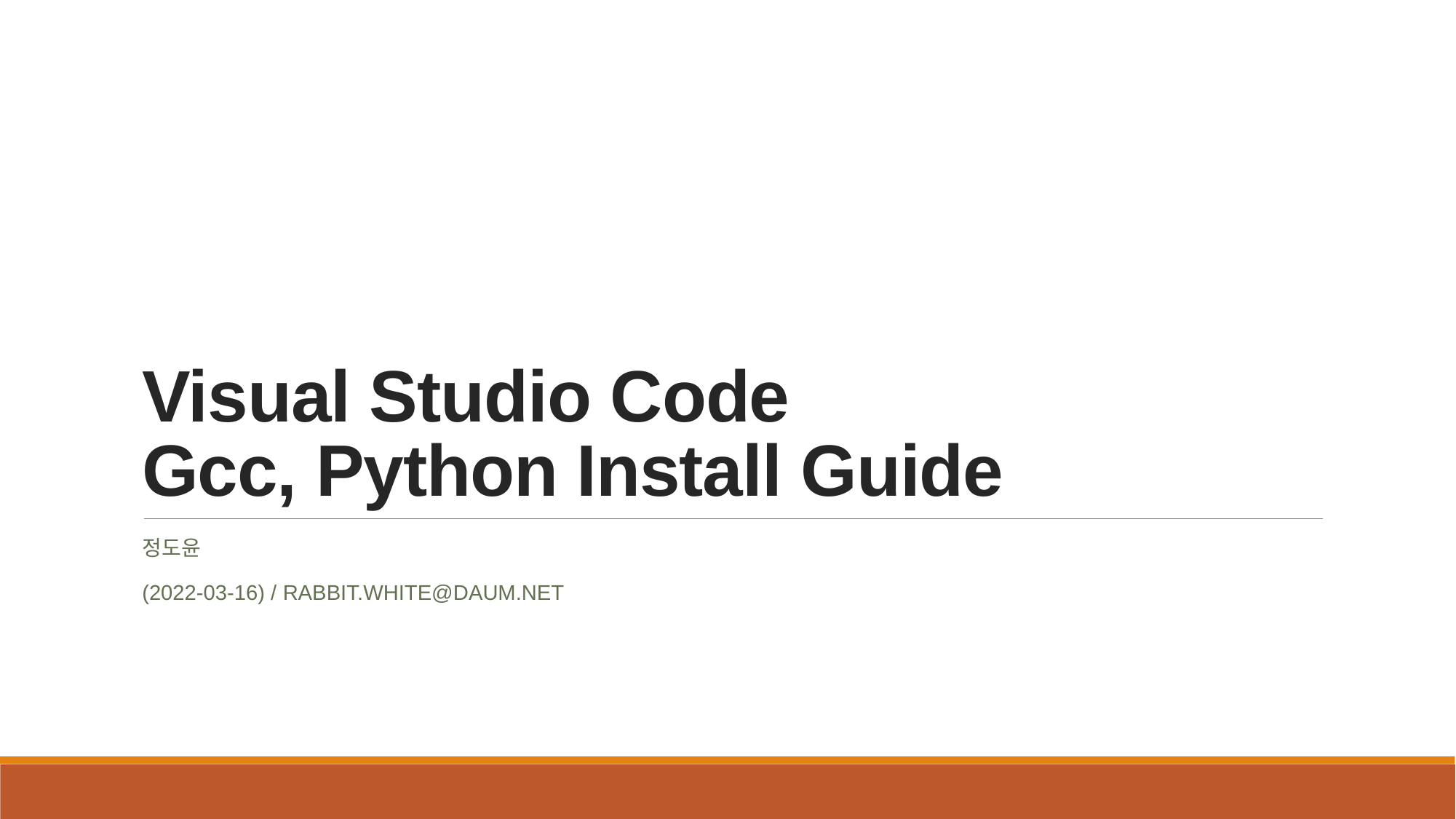

# Visual Studio Code Gcc, Python Install Guide
정도윤
(2022-03-16) / rabbit.white@daum.net